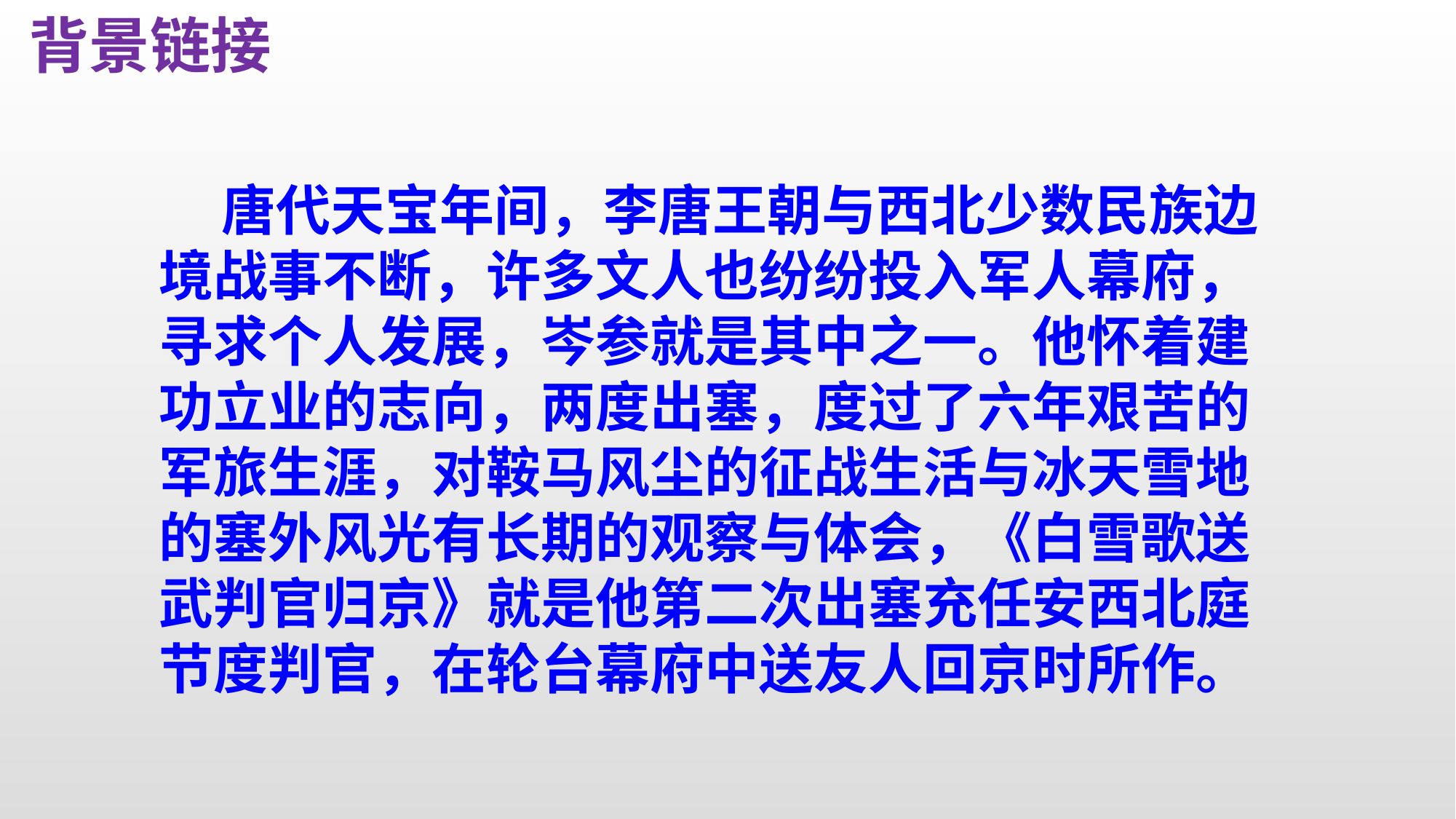

背景链接
    唐代天宝年间，李唐王朝与西北少数民族边境战事不断，许多文人也纷纷投入军人幕府，寻求个人发展，岑参就是其中之一。他怀着建功立业的志向，两度出塞，度过了六年艰苦的军旅生涯，对鞍马风尘的征战生活与冰天雪地的塞外风光有长期的观察与体会，《白雪歌送武判官归京》就是他第二次出塞充任安西北庭节度判官，在轮台幕府中送友人回京时所作。